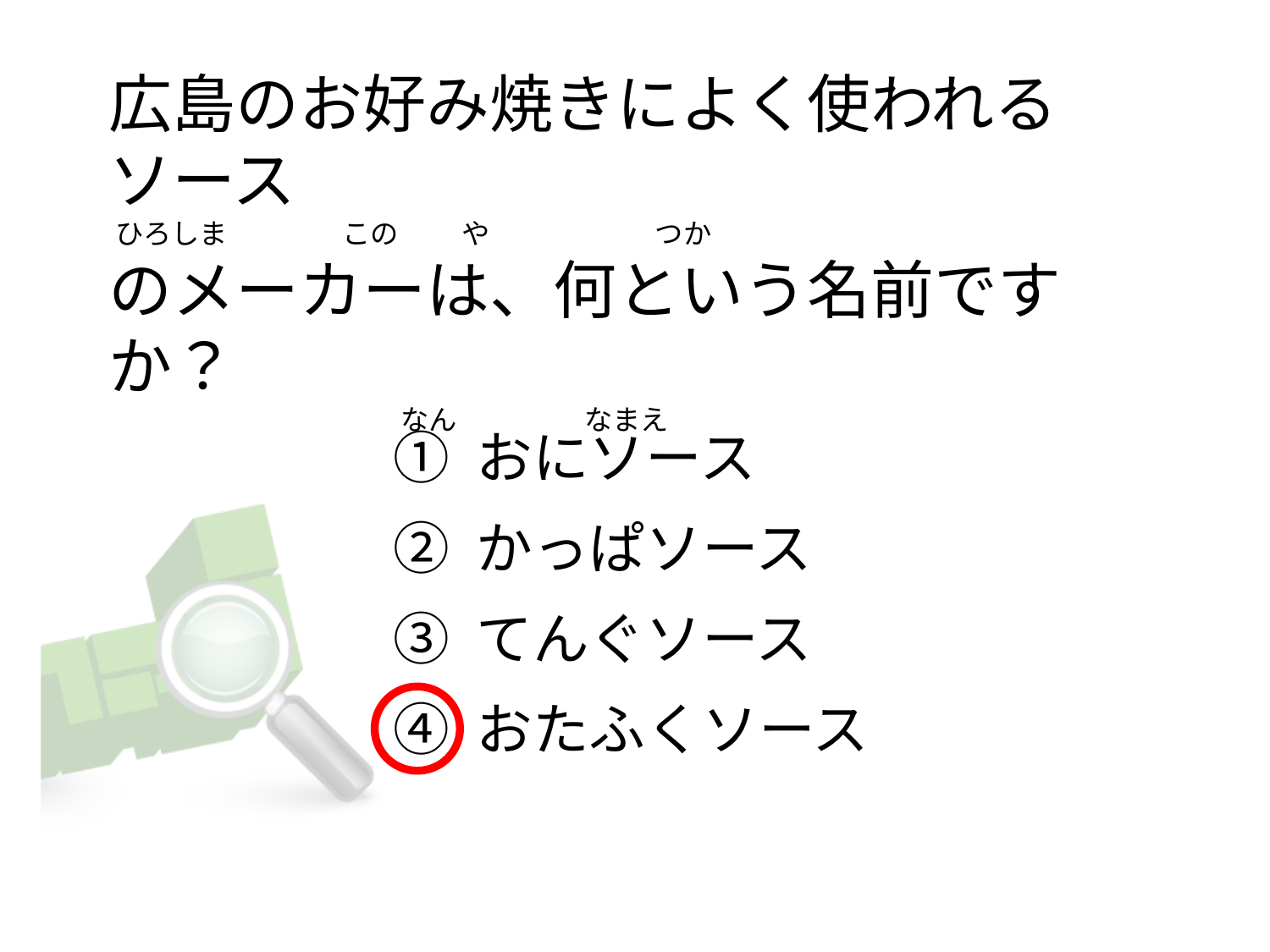

# 広島のお好み焼きによく使われるソース  ひろしま                  この          や                          つか のメーカーは、何という名前ですか？                                               なん                    なまえ
① おにソース
② かっぱソース
③ てんぐソース
④ おたふくソース